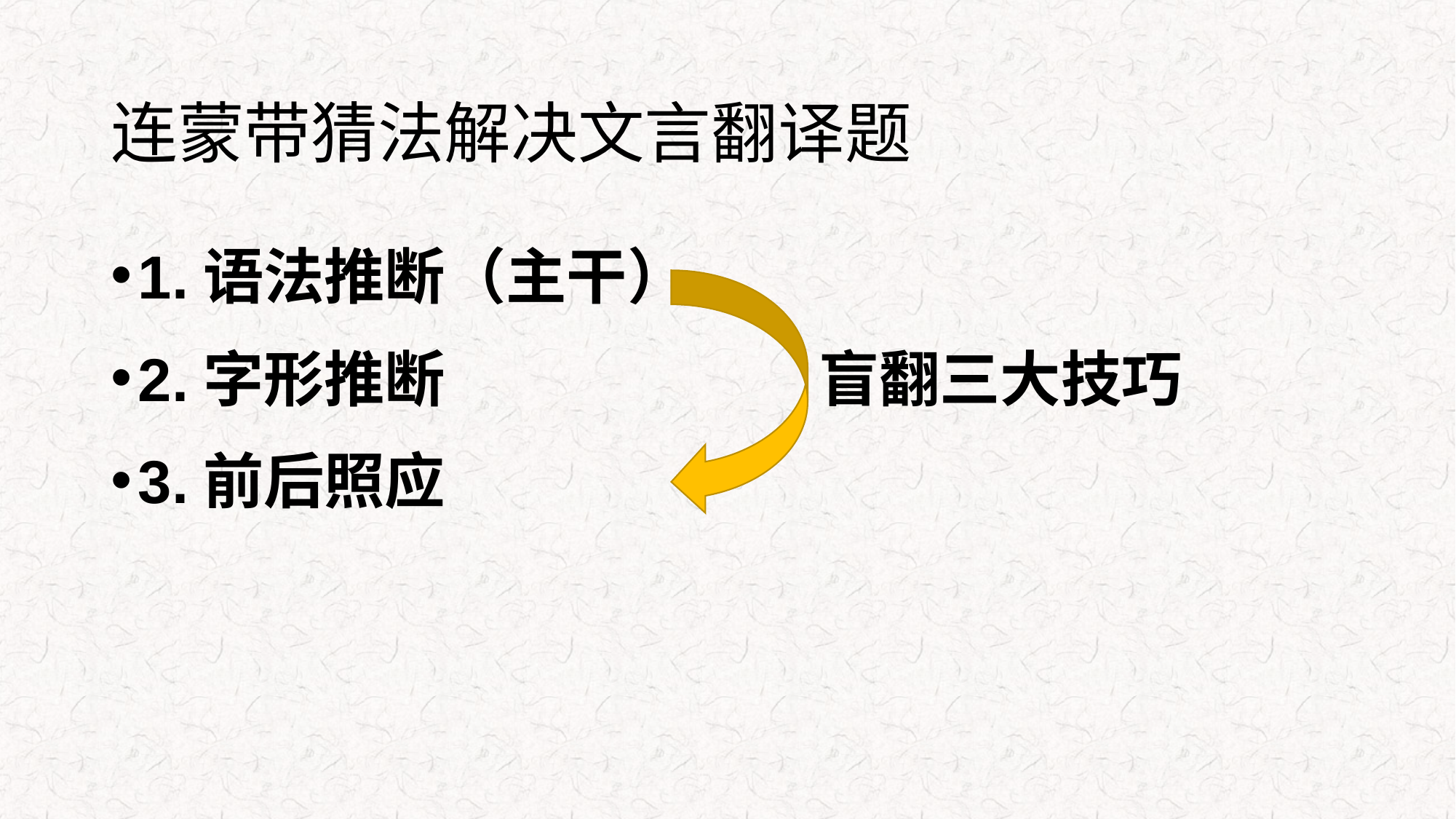

# 连蒙带猜法解决文言翻译题
1.语法推断（主干）
2.字形推断                           盲翻三大技巧
3.前后照应